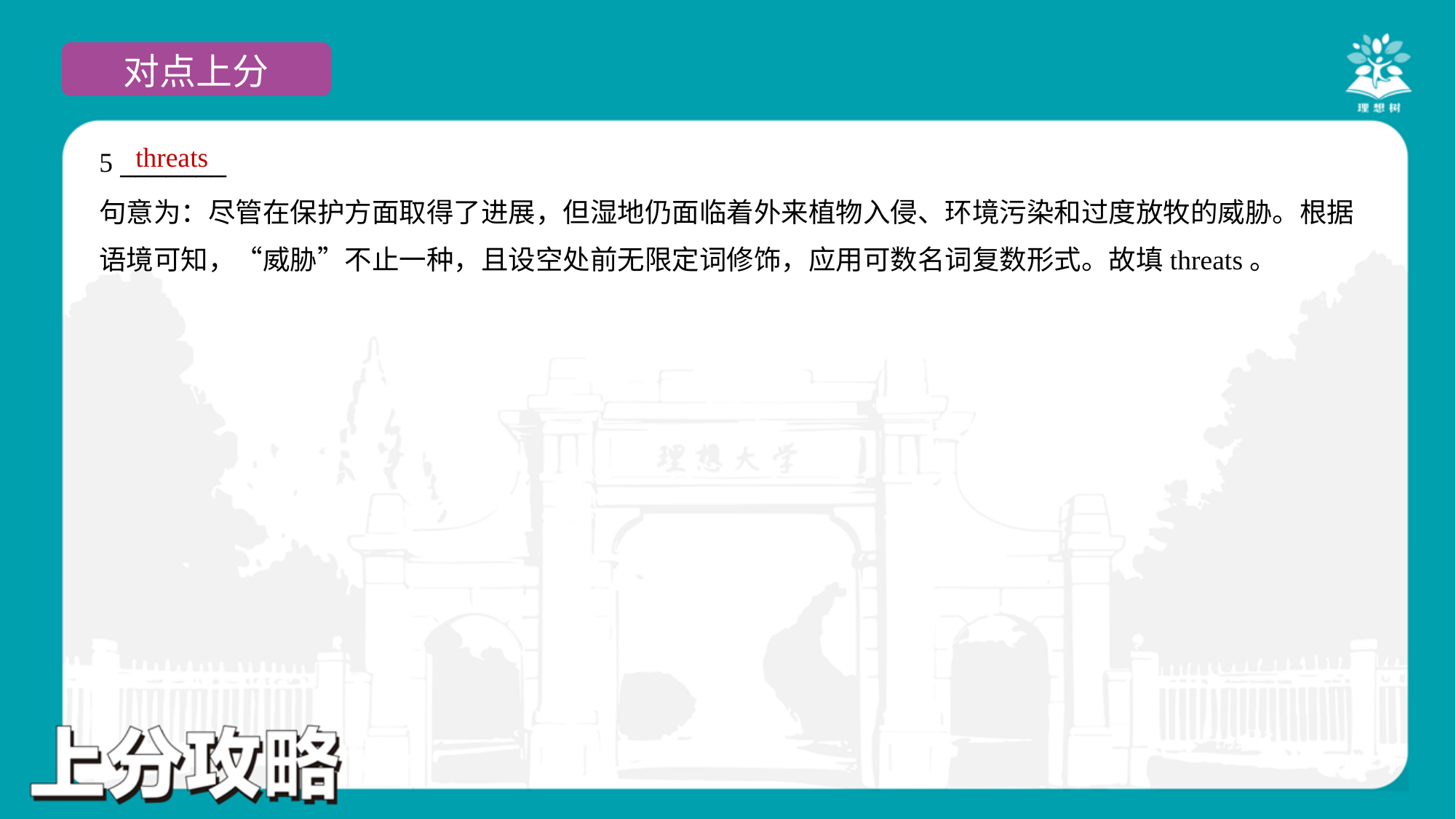

threats
5 _______
句意为：尽管在保护方面取得了进展，但湿地仍面临着外来植物入侵、环境污染和过度放牧的威胁。根据
语境可知，“威胁”不止一种，且设空处前无限定词修饰，应用可数名词复数形式。故填threats。